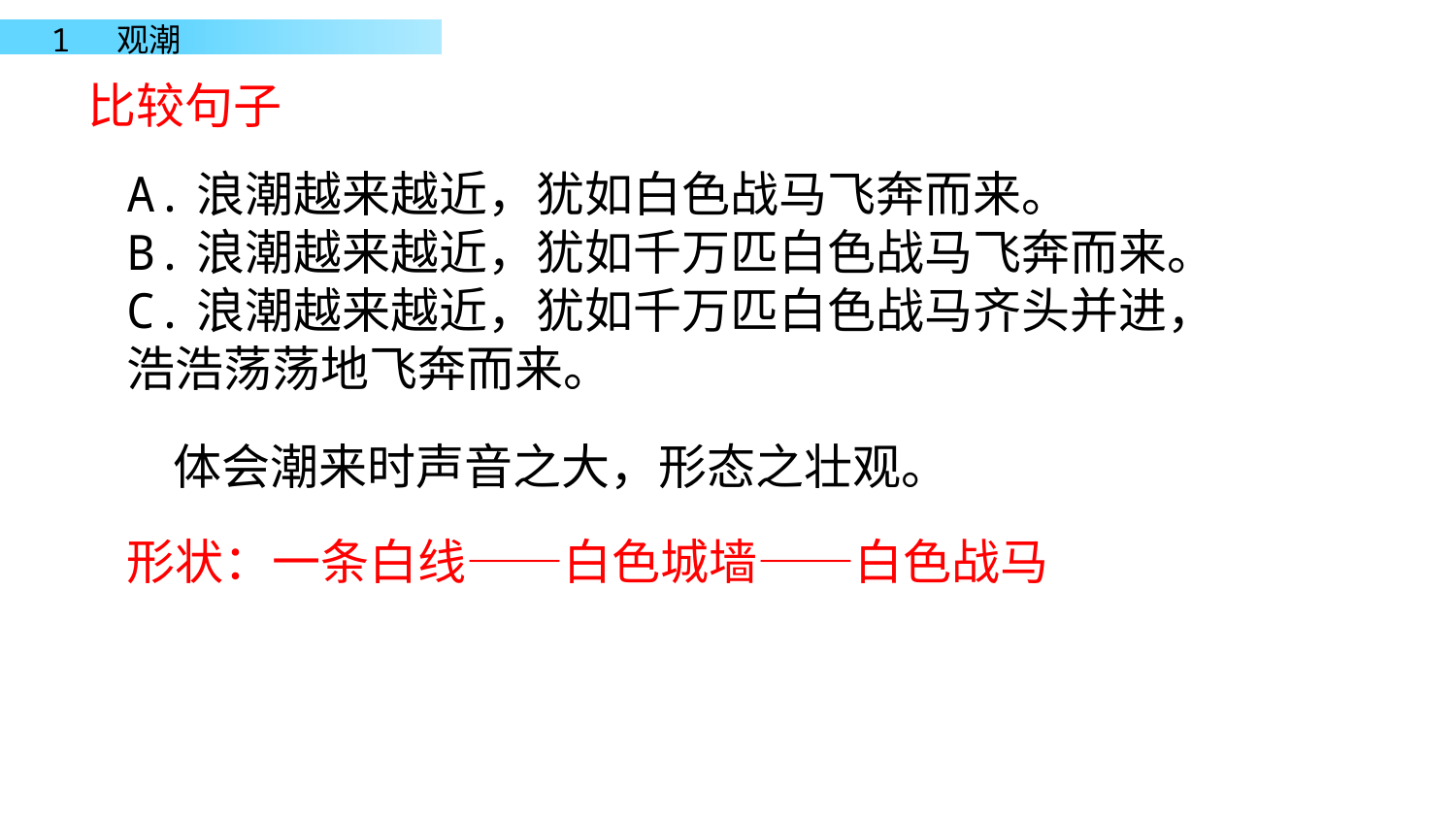

比较句子
A.浪潮越来越近，犹如白色战马飞奔而来。
B.浪潮越来越近，犹如千万匹白色战马飞奔而来。
C.浪潮越来越近，犹如千万匹白色战马齐头并进，浩浩荡荡地飞奔而来。
体会潮来时声音之大，形态之壮观。
形状：一条白线——白色城墙——白色战马